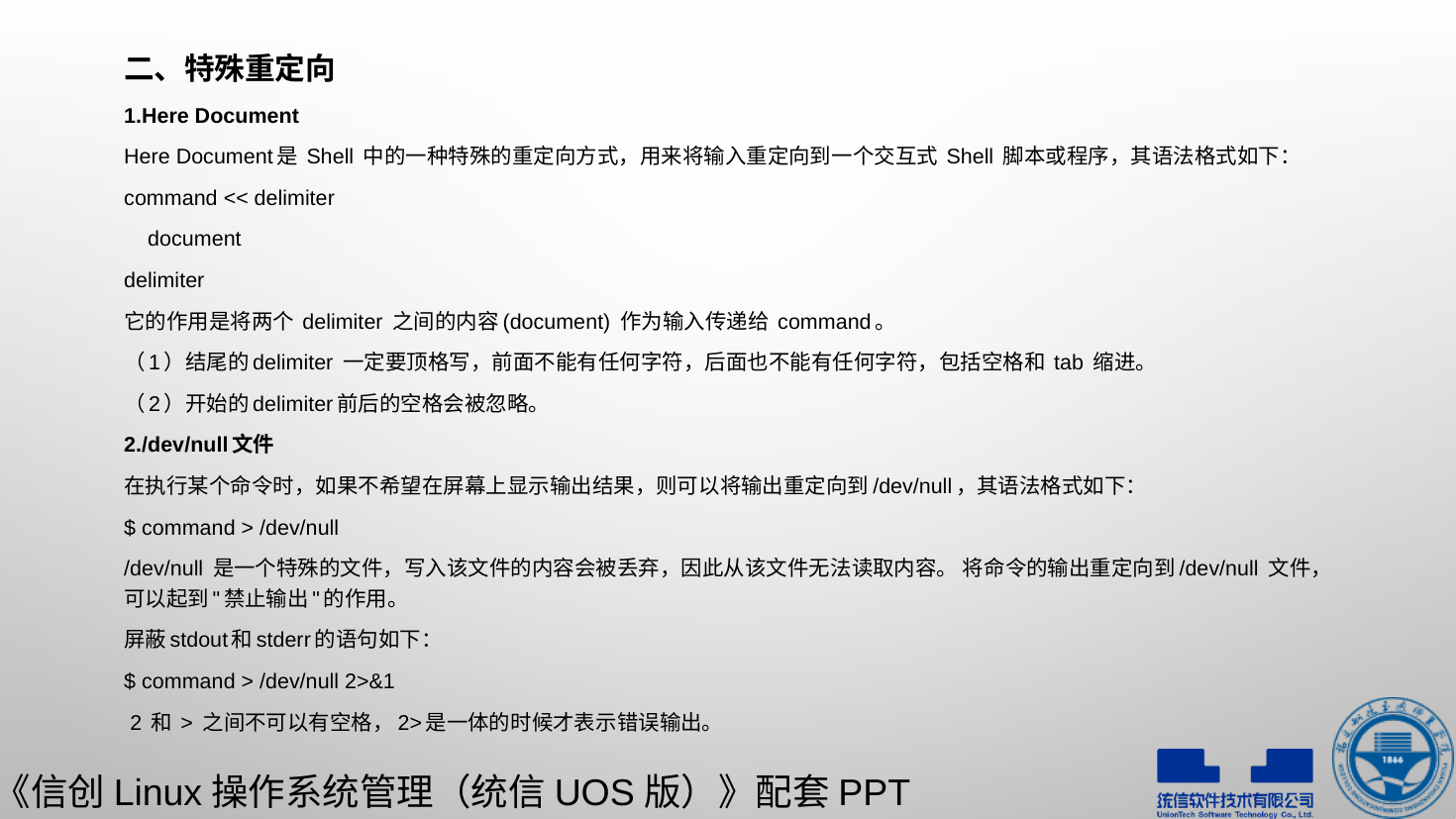

二、特殊重定向
1.Here Document
Here Document是 Shell 中的一种特殊的重定向方式，用来将输入重定向到一个交互式 Shell 脚本或程序，其语法格式如下：
command << delimiter
    document
delimiter
它的作用是将两个 delimiter 之间的内容(document) 作为输入传递给 command。
（1）结尾的delimiter 一定要顶格写，前面不能有任何字符，后面也不能有任何字符，包括空格和 tab 缩进。
（2）开始的delimiter前后的空格会被忽略。
2./dev/null文件
在执行某个命令时，如果不希望在屏幕上显示输出结果，则可以将输出重定向到/dev/null，其语法格式如下：
$ command > /dev/null
/dev/null 是一个特殊的文件，写入该文件的内容会被丢弃，因此从该文件无法读取内容。 将命令的输出重定向到/dev/null 文件，可以起到"禁止输出"的作用。
屏蔽stdout和stderr的语句如下：
$ command > /dev/null 2>&1
 2 和 > 之间不可以有空格，2>是一体的时候才表示错误输出。